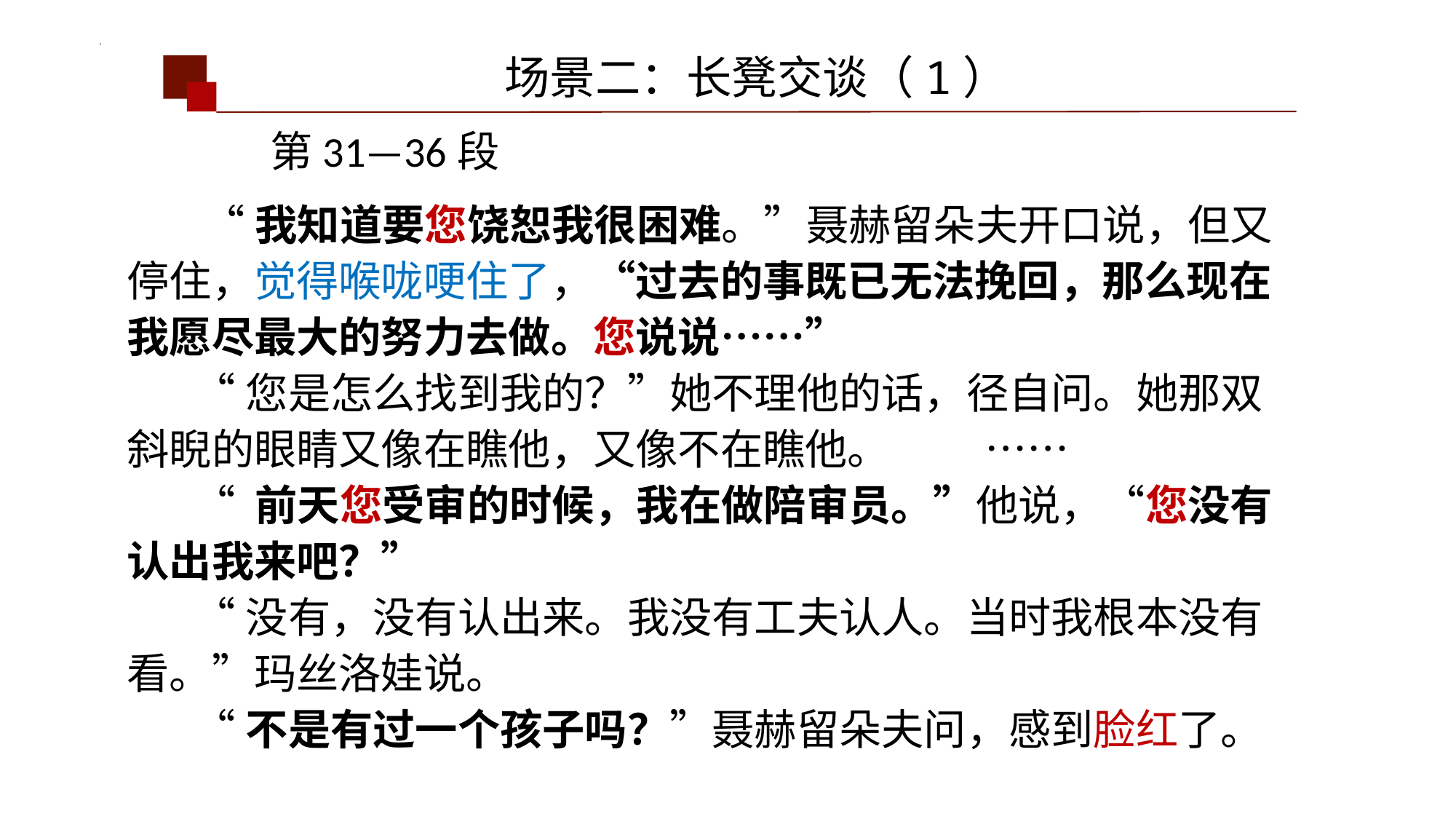

场景二：长凳交谈（1）

第31—36段
        “我知道要您饶恕我很困难。”聂赫留朵夫开口说，但又停住，觉得喉咙哽住了，“过去的事既已无法挽回，那么现在我愿尽最大的努力去做。您说说……”
       “您是怎么找到我的？”她不理他的话，径自问。她那双斜睨的眼睛又像在瞧他，又像不在瞧他。          ……
       “ 前天您受审的时候，我在做陪审员。”他说，“您没有认出我来吧？”
       “没有，没有认出来。我没有工夫认人。当时我根本没有看。”玛丝洛娃说。
       “不是有过一个孩子吗？”聂赫留朵夫问，感到脸红了。